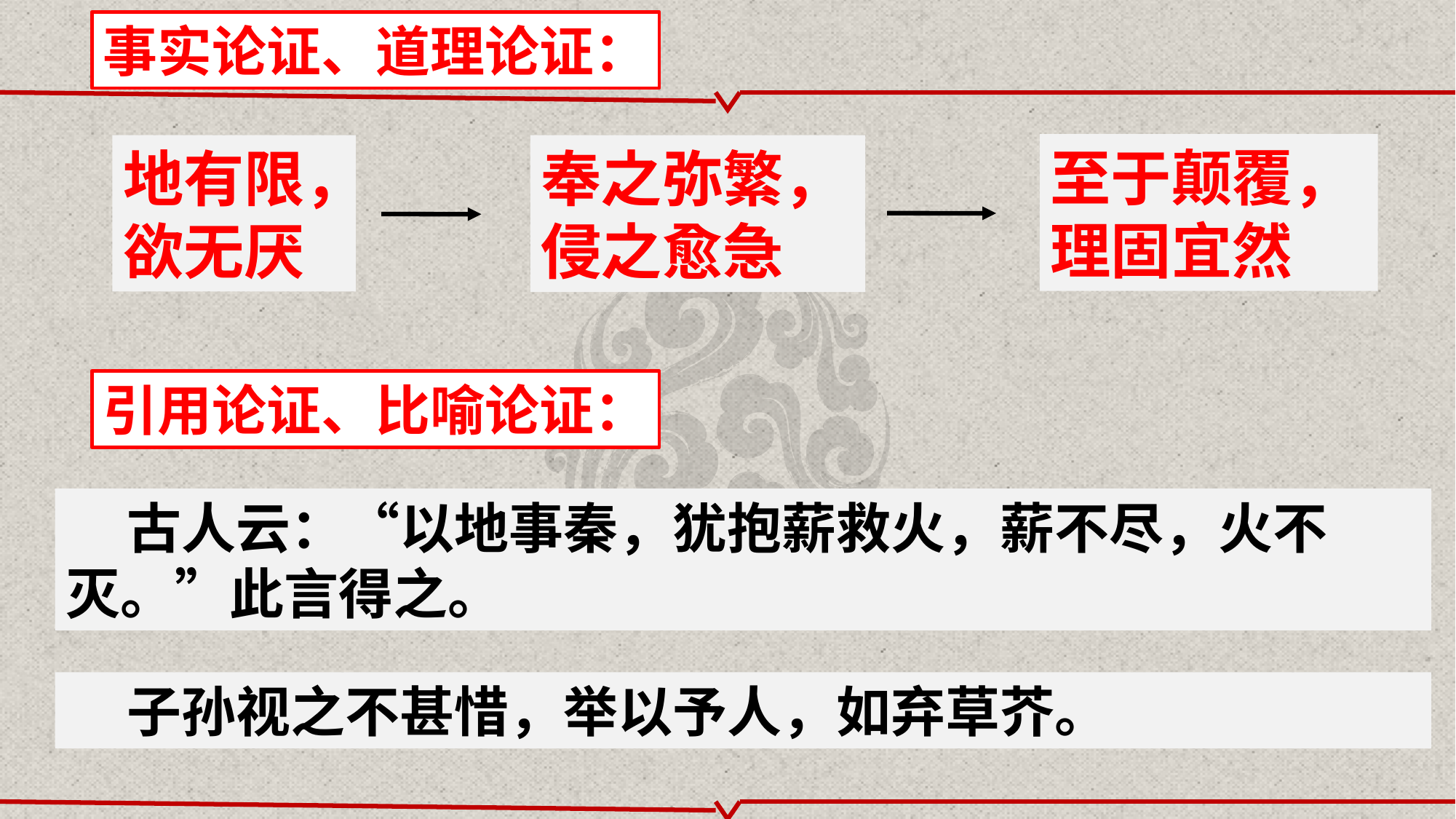

事实论证、道理论证：
至于颠覆，理固宜然
地有限，欲无厌
奉之弥繁，侵之愈急

引用论证、比喻论证：
    古人云：“以地事秦，犹抱薪救火，薪不尽，火不灭。”此言得之。
    子孙视之不甚惜，举以予人，如弃草芥。